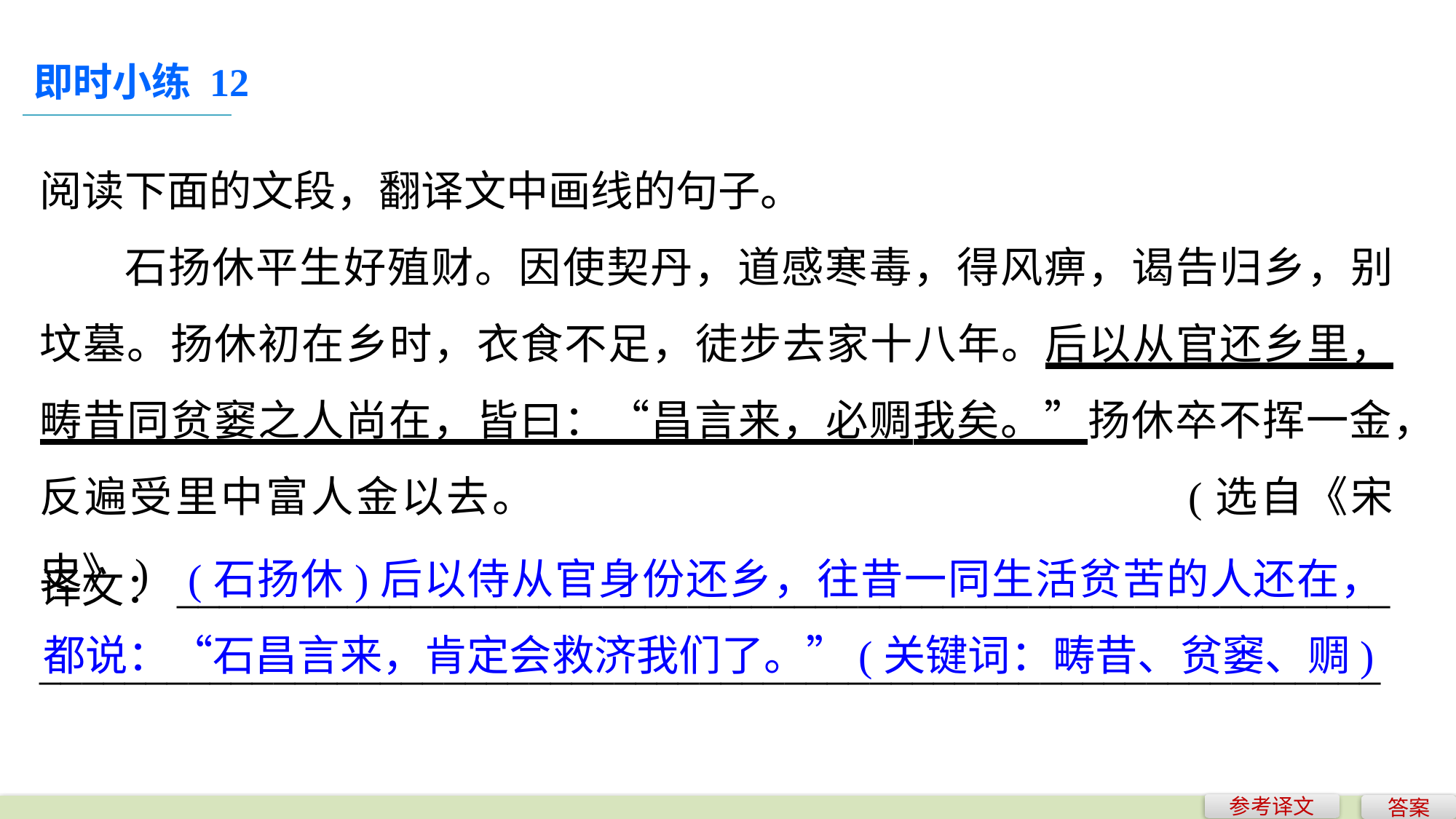

即时小练 12
阅读下面的文段，翻译文中画线的句子。
石扬休平生好殖财。因使契丹，道感寒毒，得风痹，谒告归乡，别坟墓。扬休初在乡时，衣食不足，徒步去家十八年。后以从官还乡里，畴昔同贫窭之人尚在，皆曰：“昌言来，必赒我矣。”扬休卒不挥一金，反遍受里中富人金以去。					         (选自《宋史》)
	   (石扬休)后以侍从官身份还乡，往昔一同生活贫苦的人还在，都说：“石昌言来，肯定会救济我们了。”(关键词：畴昔、贫窭、赒)
译文：_________________________________________________________
_______________________________________________________________
参考译文
答案